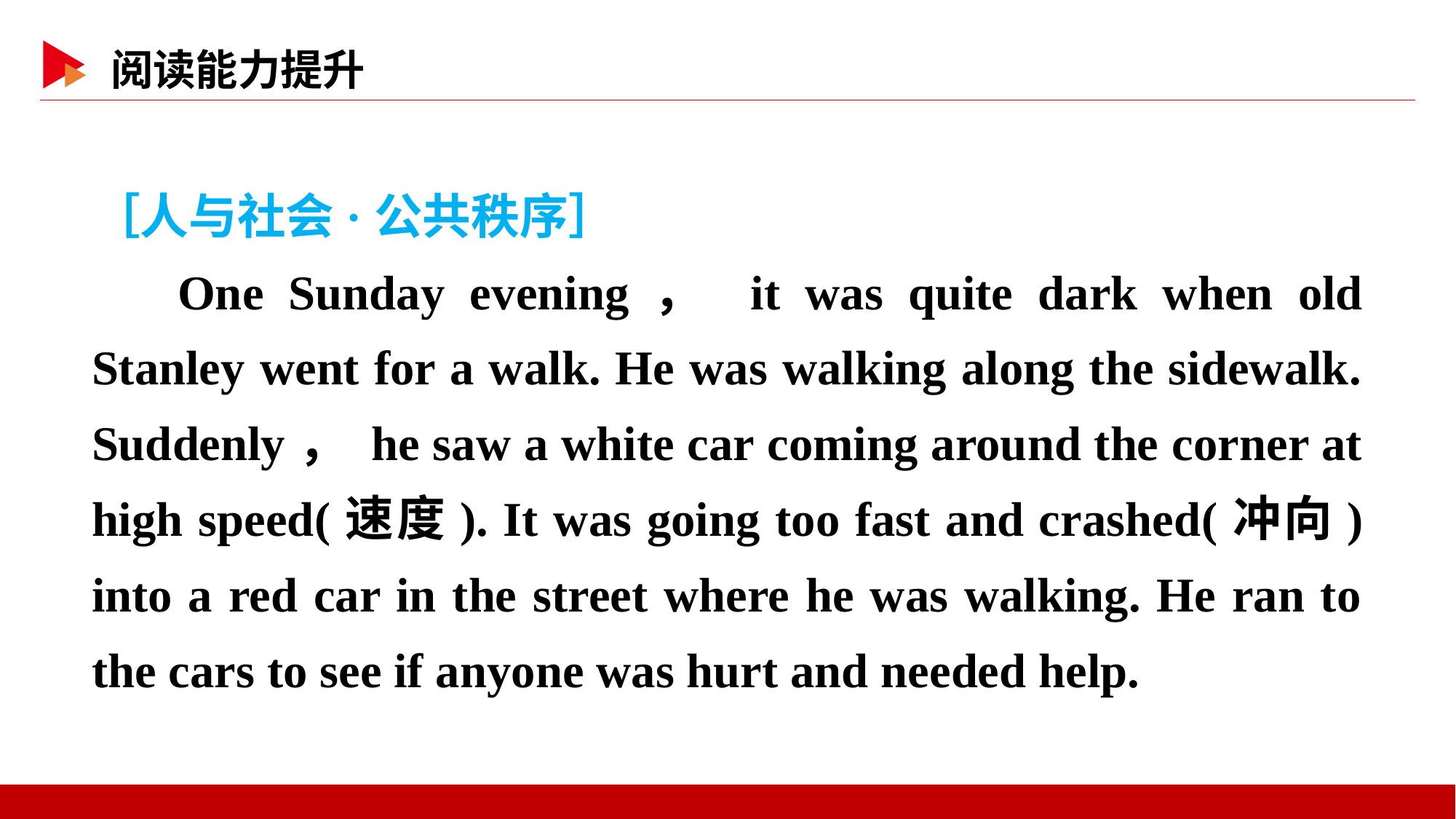

［人与社会·公共秩序］
One Sunday evening， it was quite dark when old Stanley went for a walk. He was walking along the sidewalk. Suddenly， he saw a white car coming around the corner at high speed(速度). It was going too fast and crashed(冲向) into a red car in the street where he was walking. He ran to the cars to see if anyone was hurt and needed help.